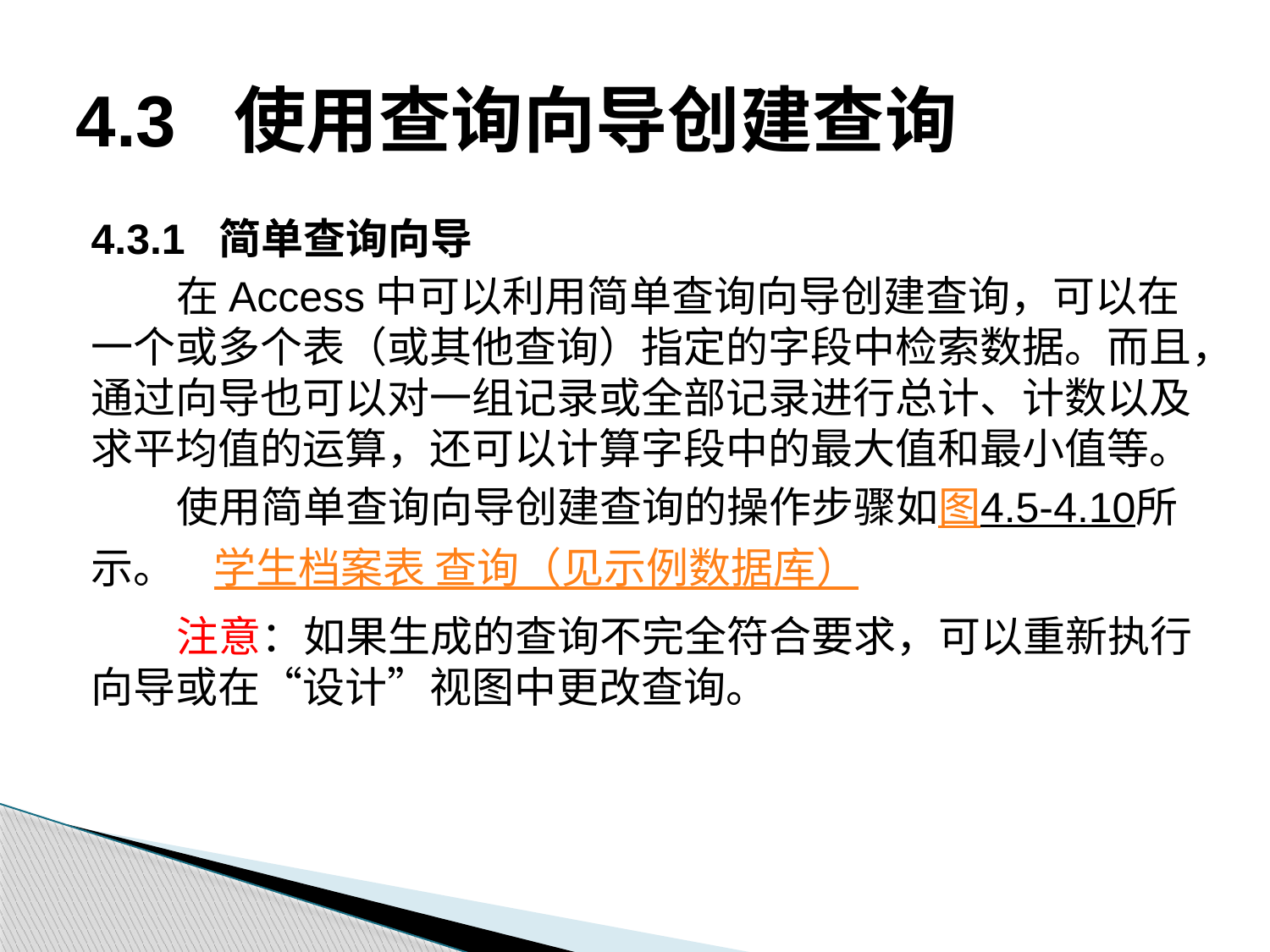

# 4.3  使用查询向导创建查询
4.3.1  简单查询向导
在Access中可以利用简单查询向导创建查询，可以在一个或多个表（或其他查询）指定的字段中检索数据。而且，通过向导也可以对一组记录或全部记录进行总计、计数以及求平均值的运算，还可以计算字段中的最大值和最小值等。
使用简单查询向导创建查询的操作步骤如图4.5-4.10所示。    学生档案表 查询（见示例数据库）
注意：如果生成的查询不完全符合要求，可以重新执行向导或在“设计”视图中更改查询。